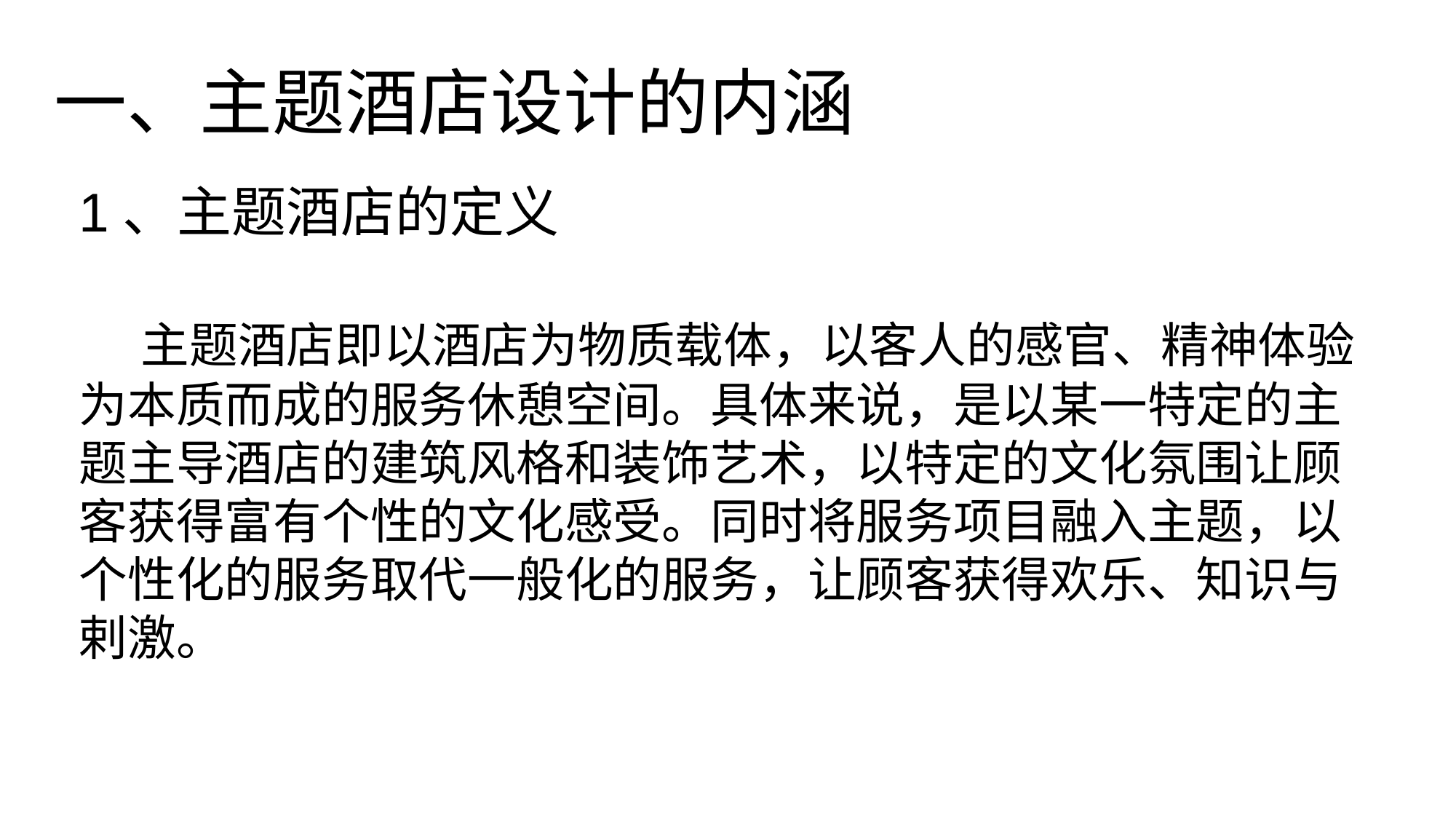

一、主题酒店设计的内涵
1、主题酒店的定义

    主题酒店即以酒店为物质载体，以客人的感官、精神体验为本质而成的服务休憩空间。具体来说，是以某一特定的主题主导酒店的建筑风格和装饰艺术，以特定的文化氛围让顾客获得富有个性的文化感受。同时将服务项目融入主题，以个性化的服务取代一般化的服务，让顾客获得欢乐、知识与剌激。